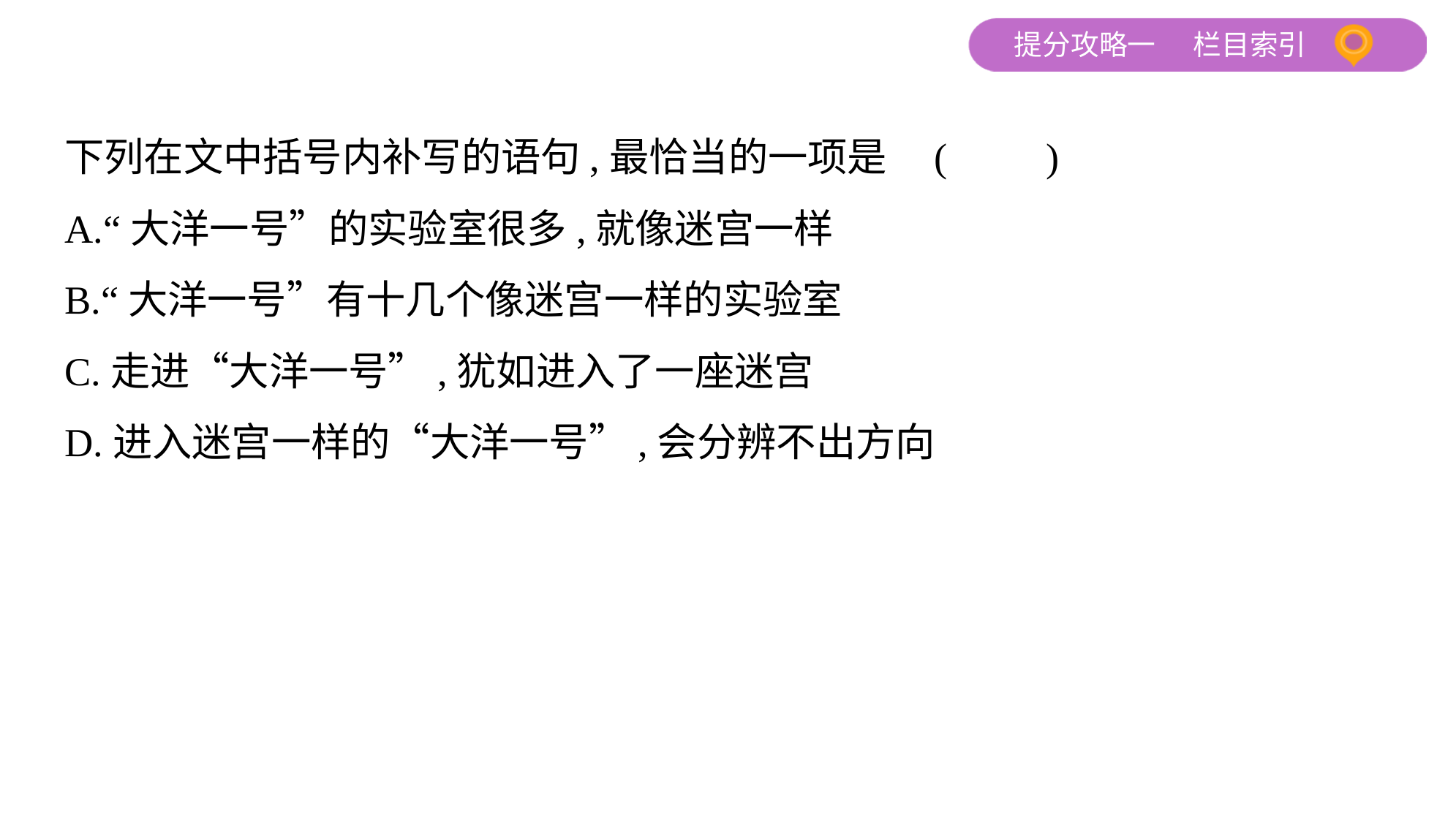

下列在文中括号内补写的语句,最恰当的一项是 (　　)
A.“大洋一号”的实验室很多,就像迷宫一样
B.“大洋一号”有十几个像迷宫一样的实验室
C.走进“大洋一号”,犹如进入了一座迷宫
D.进入迷宫一样的“大洋一号”,会分辨不出方向